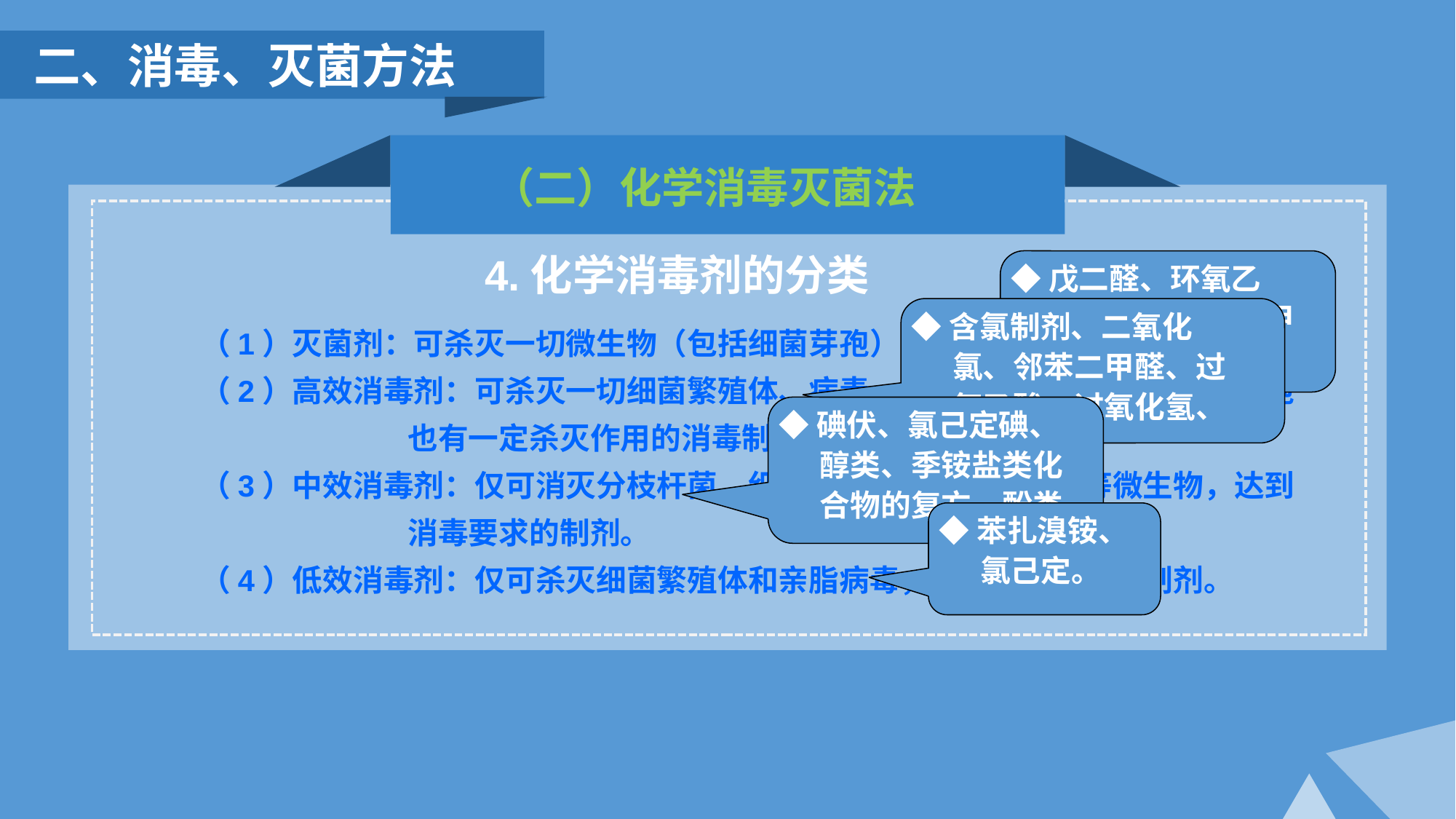

二、消毒、灭菌方法

（二）化学消毒灭菌法

4.化学消毒剂的分类

◆戊二醛、环氧乙烷、过氧化氢、甲醛、过氧乙酸

◆含氯制剂、二氧化氯、邻苯二甲醛、过氧乙酸、过氧化氢、碘酊
（1）灭菌剂：可杀灭一切微生物（包括细菌芽孢），达到灭菌要求的制剂。
（2）高效消毒剂：可杀灭一切细菌繁殖体、病毒、真菌及其孢子，并对细菌芽孢
                             也有一定杀灭作用的消毒制剂。
（3）中效消毒剂：仅可消灭分枝杆菌、细菌繁殖体、真菌、病毒等微生物，达到
                             消毒要求的制剂。
（4）低效消毒剂：仅可杀灭细菌繁殖体和亲脂病毒，达到消毒要求的制剂。

◆碘伏、氯己定碘、醇类、季铵盐类化合物的复方、酚类

◆苯扎溴铵、氯己定。